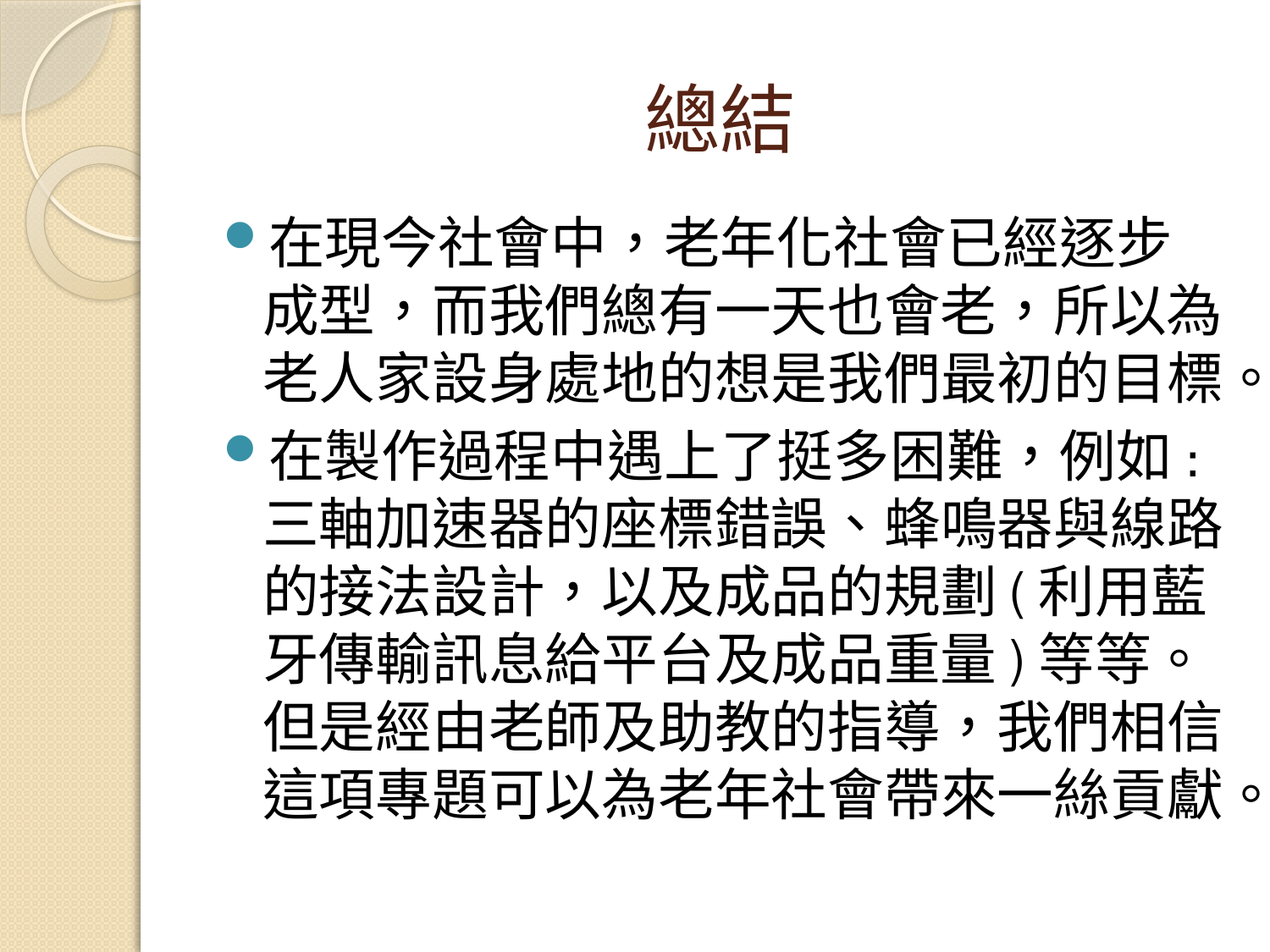

# 總結
在現今社會中，老年化社會已經逐步成型，而我們總有一天也會老，所以為老人家設身處地的想是我們最初的目標。
在製作過程中遇上了挺多困難，例如:三軸加速器的座標錯誤、蜂鳴器與線路的接法設計，以及成品的規劃(利用藍牙傳輸訊息給平台及成品重量)等等。但是經由老師及助教的指導，我們相信這項專題可以為老年社會帶來一絲貢獻。